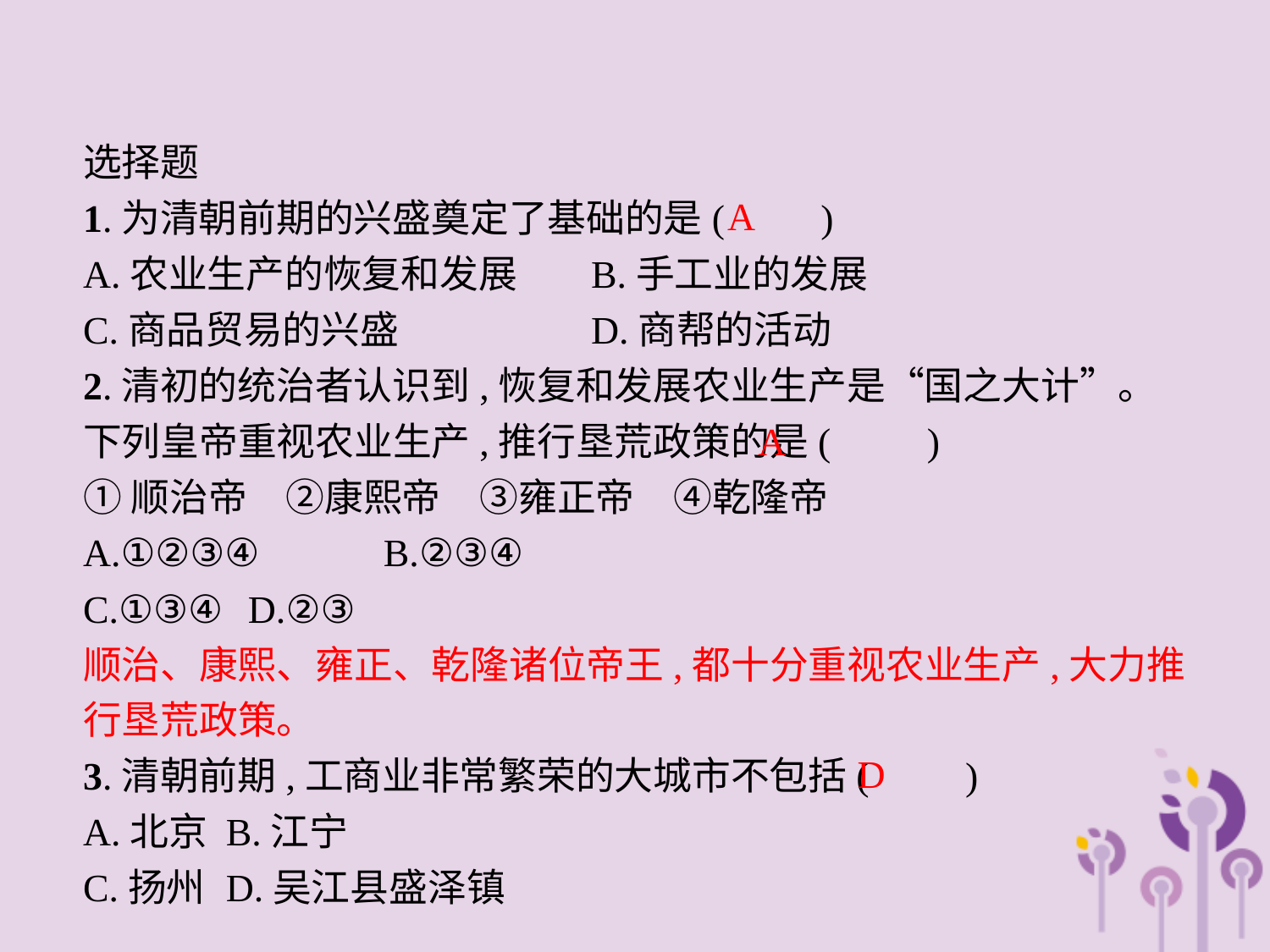

选择题
1.为清朝前期的兴盛奠定了基础的是(　　)
A.农业生产的恢复和发展		B.手工业的发展
C.商品贸易的兴盛			D.商帮的活动
2.清初的统治者认识到,恢复和发展农业生产是“国之大计”。下列皇帝重视农业生产,推行垦荒政策的是(　　)
①顺治帝　②康熙帝　③雍正帝　④乾隆帝
A.①②③④	B.②③④
C.①③④	D.②③
顺治、康熙、雍正、乾隆诸位帝王,都十分重视农业生产,大力推行垦荒政策。
3.清朝前期,工商业非常繁荣的大城市不包括(　　)
A.北京	B.江宁
C.扬州	D.吴江县盛泽镇
A
A
D